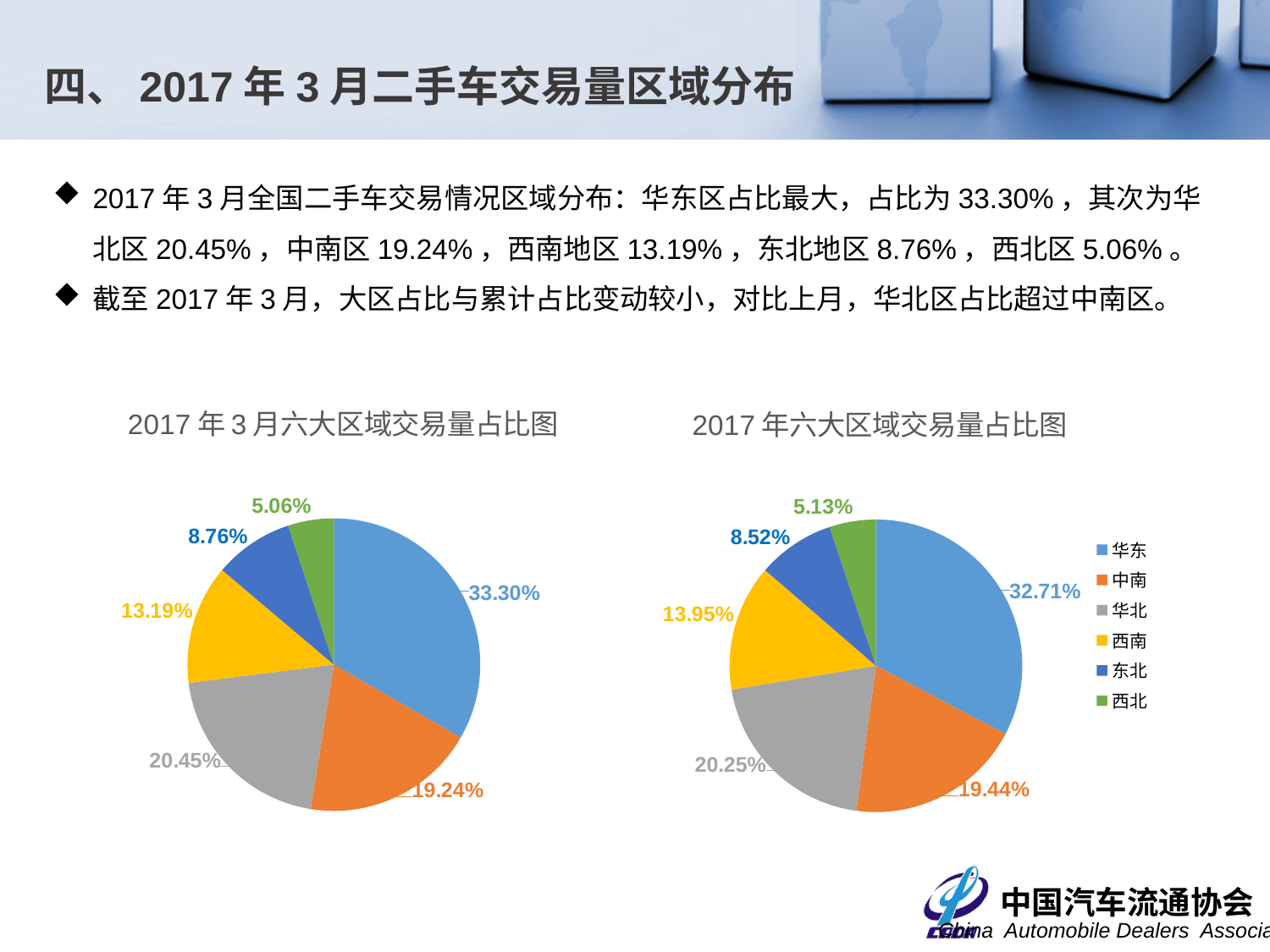

四、2017年3月二手车交易量区域分布
2017年3月全国二手车交易情况区域分布：华东区占比最大，占比为33.30%，其次为华北区20.45%，中南区19.24%，西南地区13.19%，东北地区8.76%，西北区5.06%。
截至2017年3月，大区占比与累计占比变动较小，对比上月，华北区占比超过中南区。

### Chart: 2017年3月六大区域交易量占比图

| Category | 交易占比 |
|---|---|
| 华东 | 0.33299253200569 |
| 中南 | 0.192401797356567 |
| 华北 | 0.204540992472736 |
| 西南 | 0.13185121799431 |
| 东北 | 0.087618354374111 |
| 西北 | 0.0505951057965861 |

### Chart: 2017年六大区域交易量占比图

| Category |  |
|---|---|
| 华东 | 0.327072174337035 |
| 中南 | 0.194378714017891 |
| 华北 | 0.202487171669802 |
| 西南 | 0.139515771062984 |
| 东北 | 0.0851977388175975 |
| 西北 | 0.0513484300946912 |